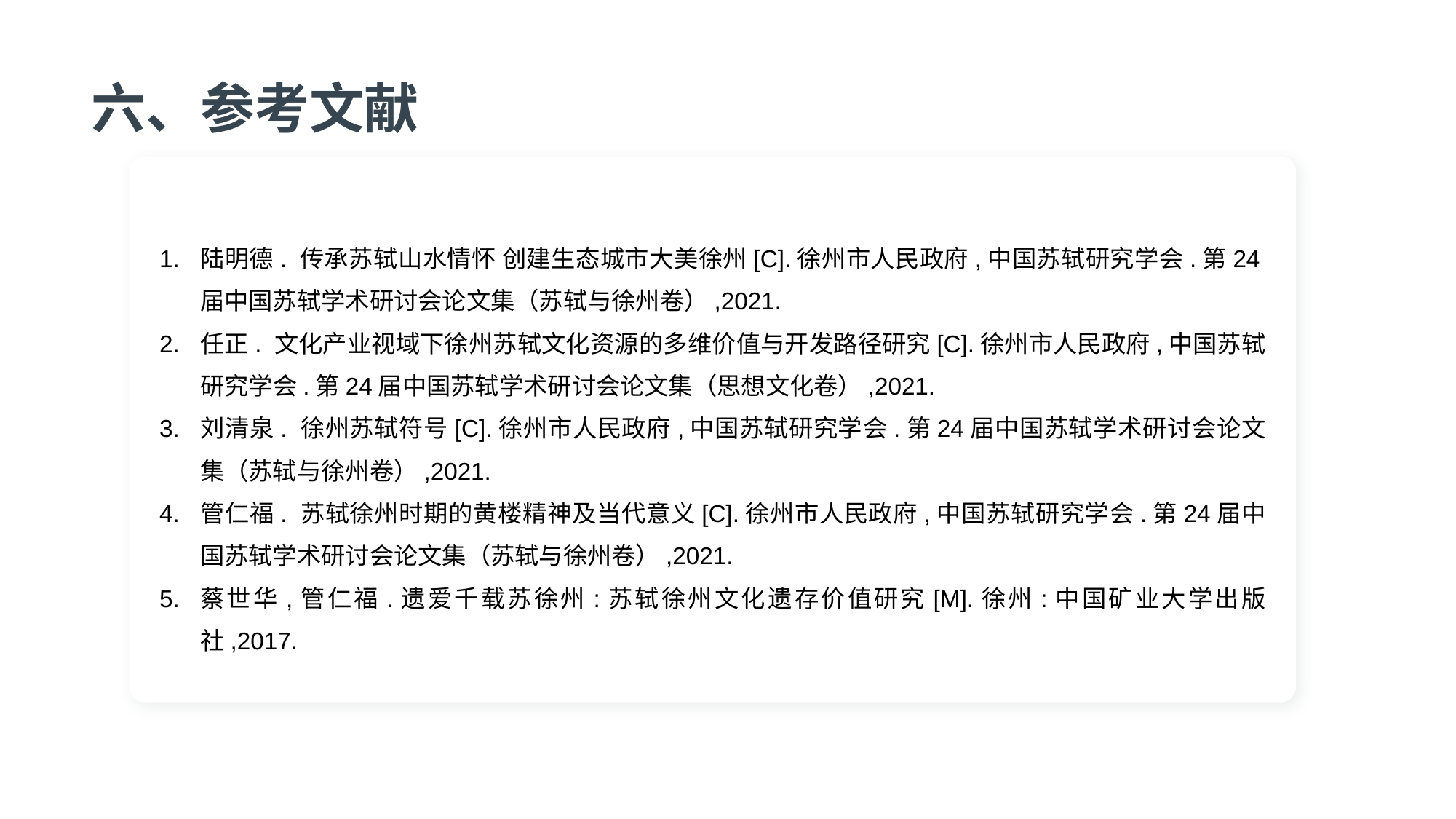

六、参考文献

陆明德. 传承苏轼山水情怀 创建生态城市大美徐州[C].徐州市人民政府,中国苏轼研究学会.第24届中国苏轼学术研讨会论文集（苏轼与徐州卷）,2021.
任正. 文化产业视域下徐州苏轼文化资源的多维价值与开发路径研究[C].徐州市人民政府,中国苏轼研究学会.第24届中国苏轼学术研讨会论文集（思想文化卷）,2021.
刘清泉. 徐州苏轼符号[C].徐州市人民政府,中国苏轼研究学会.第24届中国苏轼学术研讨会论文集（苏轼与徐州卷）,2021.
管仁福. 苏轼徐州时期的黄楼精神及当代意义[C].徐州市人民政府,中国苏轼研究学会.第24届中国苏轼学术研讨会论文集（苏轼与徐州卷）,2021.
蔡世华,管仁福.遗爱千载苏徐州:苏轼徐州文化遗存价值研究[M].徐州:中国矿业大学出版社,2017.